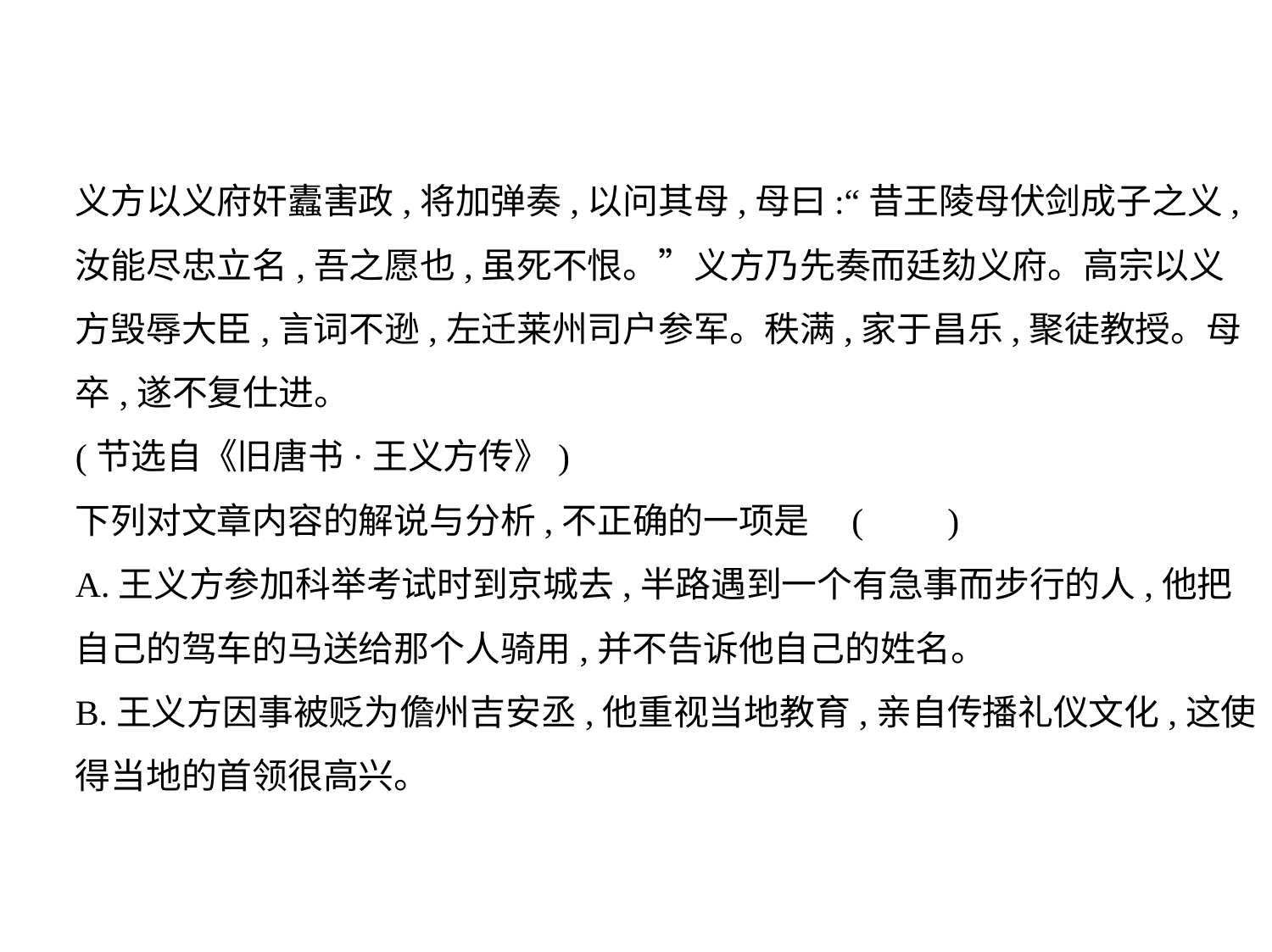

义方以义府奸蠹害政,将加弹奏,以问其母,母曰:“昔王陵母伏剑成子之义,
汝能尽忠立名,吾之愿也,虽死不恨。”义方乃先奏而廷劾义府。高宗以义
方毁辱大臣,言词不逊,左迁莱州司户参军。秩满,家于昌乐,聚徒教授。母
卒,遂不复仕进。
(节选自《旧唐书·王义方传》)
下列对文章内容的解说与分析,不正确的一项是 (　    )
A.王义方参加科举考试时到京城去,半路遇到一个有急事而步行的人,他把
自己的驾车的马送给那个人骑用,并不告诉他自己的姓名。
B.王义方因事被贬为儋州吉安丞,他重视当地教育,亲自传播礼仪文化,这使
得当地的首领很高兴。